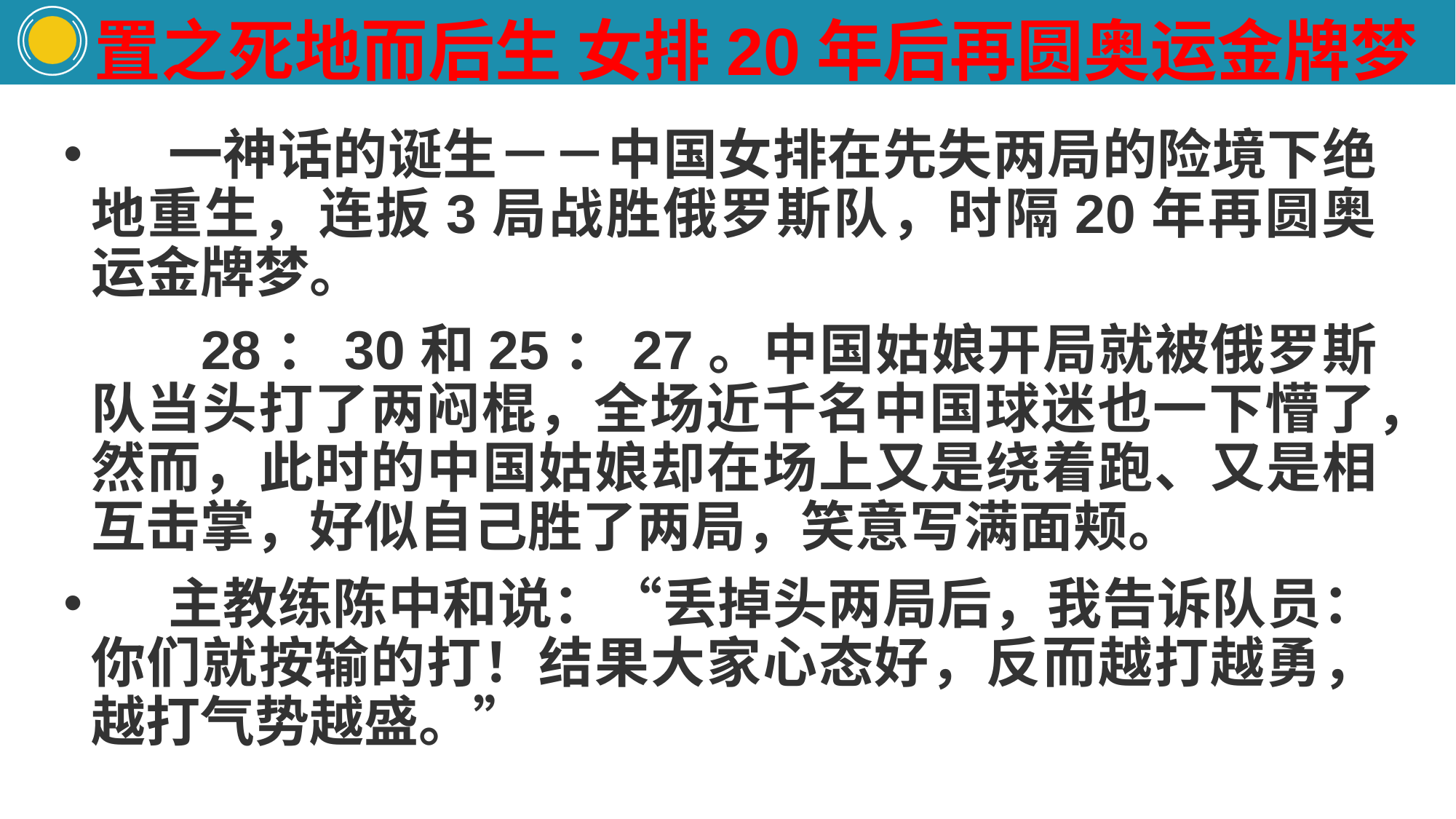

# 置之死地而后生 女排20年后再圆奥运金牌梦
     一神话的诞生－－中国女排在先失两局的险境下绝地重生，连扳3局战胜俄罗斯队，时隔20年再圆奥运金牌梦。
　     28：30和25：27。中国姑娘开局就被俄罗斯队当头打了两闷棍，全场近千名中国球迷也一下懵了，然而，此时的中国姑娘却在场上又是绕着跑、又是相互击掌，好似自己胜了两局，笑意写满面颊。
     主教练陈中和说：“丢掉头两局后，我告诉队员：你们就按输的打！结果大家心态好，反而越打越勇，越打气势越盛。”